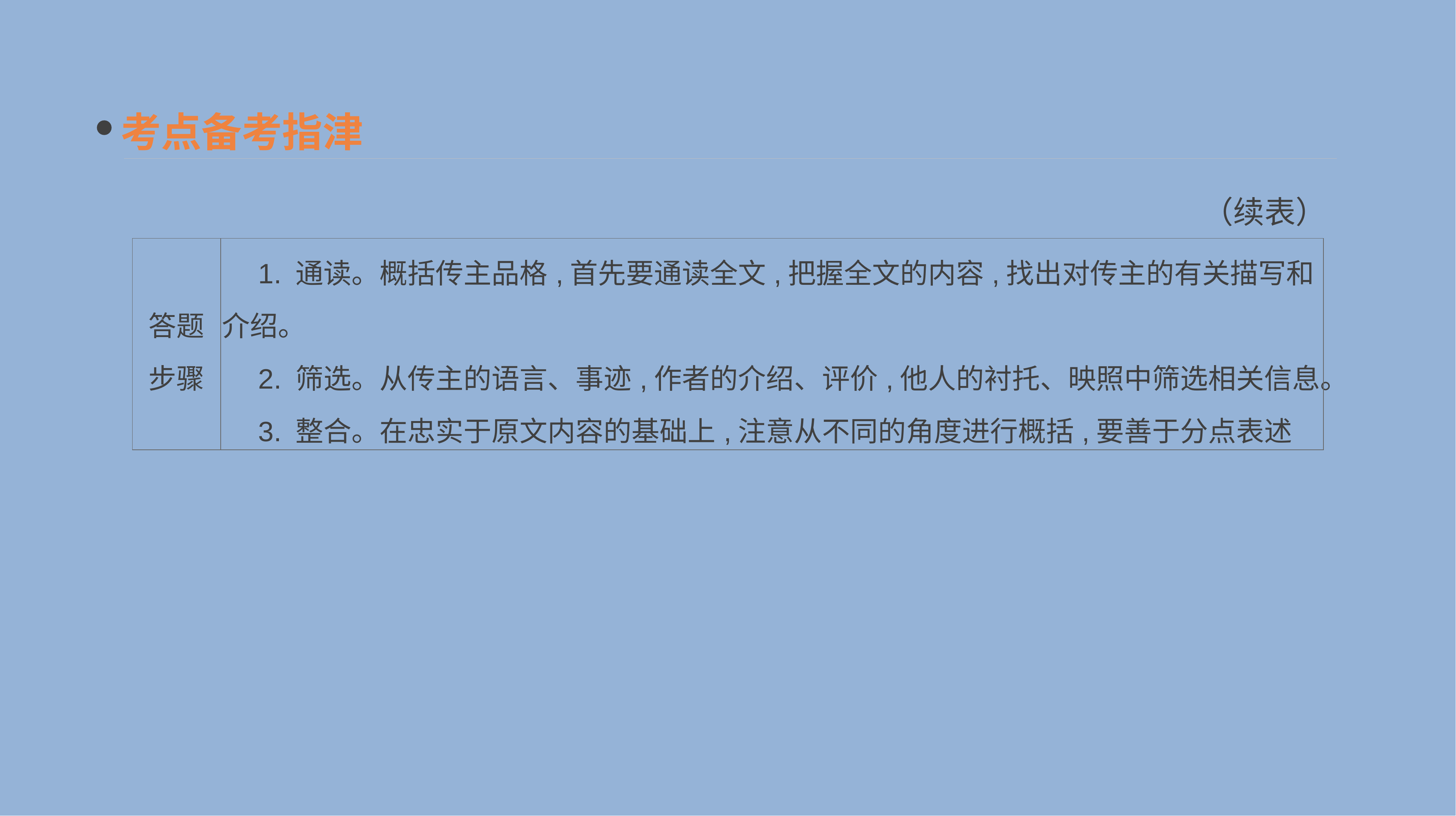

考点备考指津

（续表）
| 答题 步骤 | 1. 通读。概括传主品格,首先要通读全文,把握全文的内容,找出对传主的有关描写和介绍。 　2. 筛选。从传主的语言、事迹,作者的介绍、评价,他人的衬托、映照中筛选相关信息。 　3. 整合。在忠实于原文内容的基础上,注意从不同的角度进行概括,要善于分点表述 |
| --- | --- |